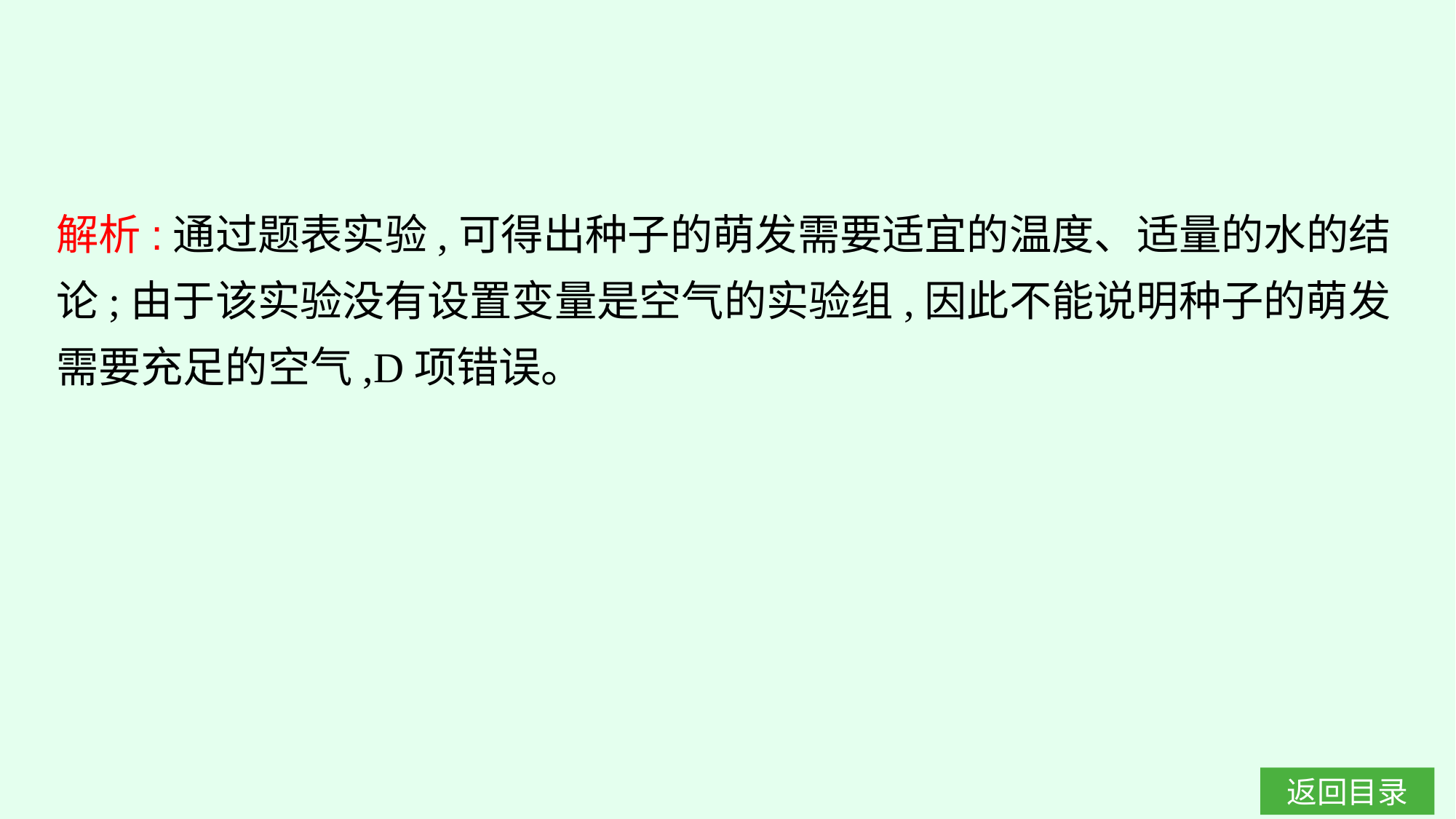

解析:通过题表实验,可得出种子的萌发需要适宜的温度、适量的水的结论;由于该实验没有设置变量是空气的实验组,因此不能说明种子的萌发需要充足的空气,D项错误。